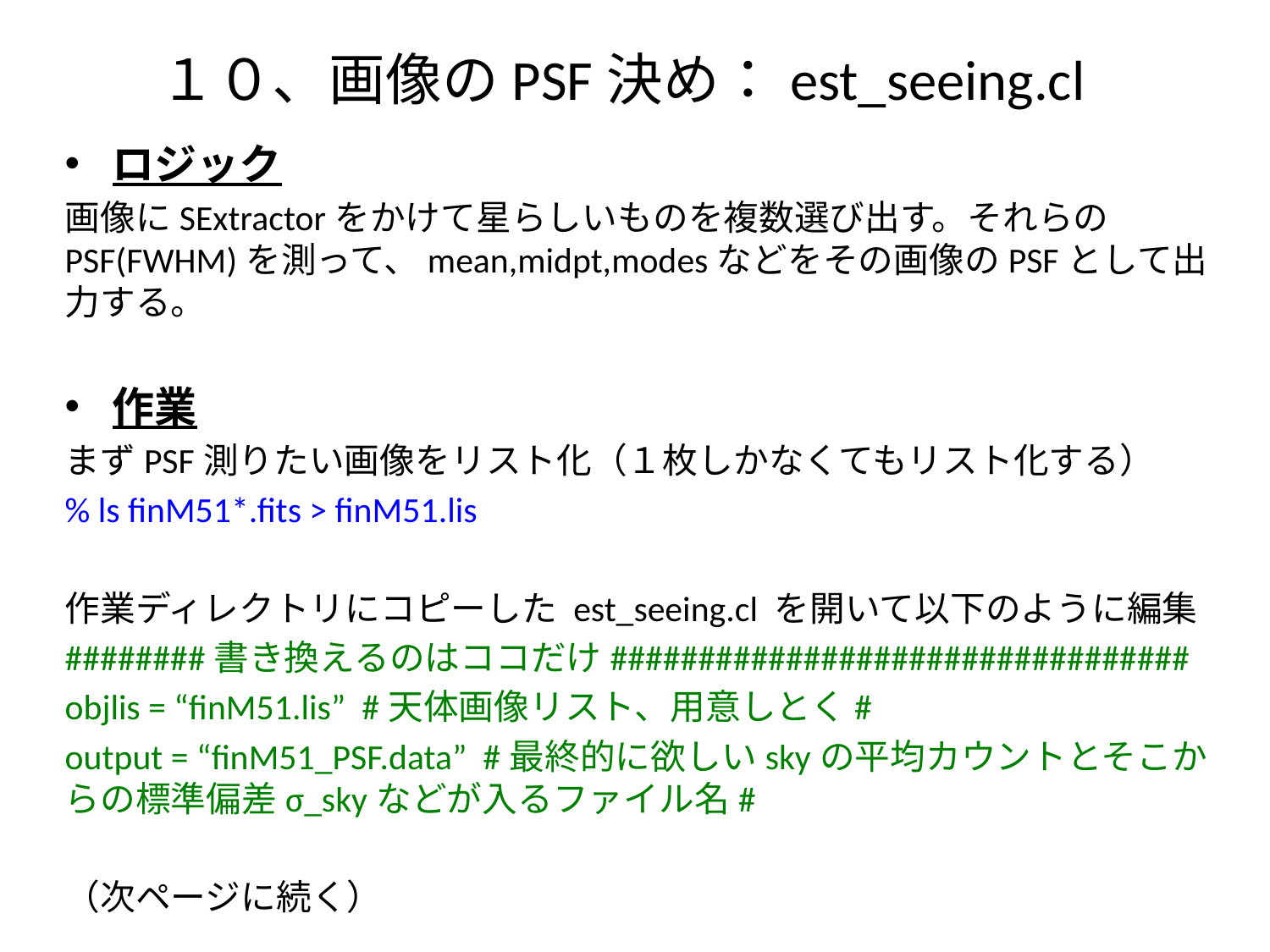

# １０、画像のPSF決め：est_seeing.cl
ロジック
画像にSExtractorをかけて星らしいものを複数選び出す。それらのPSF(FWHM)を測って、mean,midpt,modesなどをその画像のPSFとして出力する。

作業
まずPSF測りたい画像をリスト化（１枚しかなくてもリスト化する）
% ls finM51*.fits > finM51.lis

作業ディレクトリにコピーした est_seeing.cl を開いて以下のように編集
########書き換えるのはココだけ#################################
objlis = “finM51.lis”  #天体画像リスト、用意しとく#
output = “finM51_PSF.data”  #最終的に欲しいskyの平均カウントとそこからの標準偏差σ_skyなどが入るファイル名#

（次ページに続く）